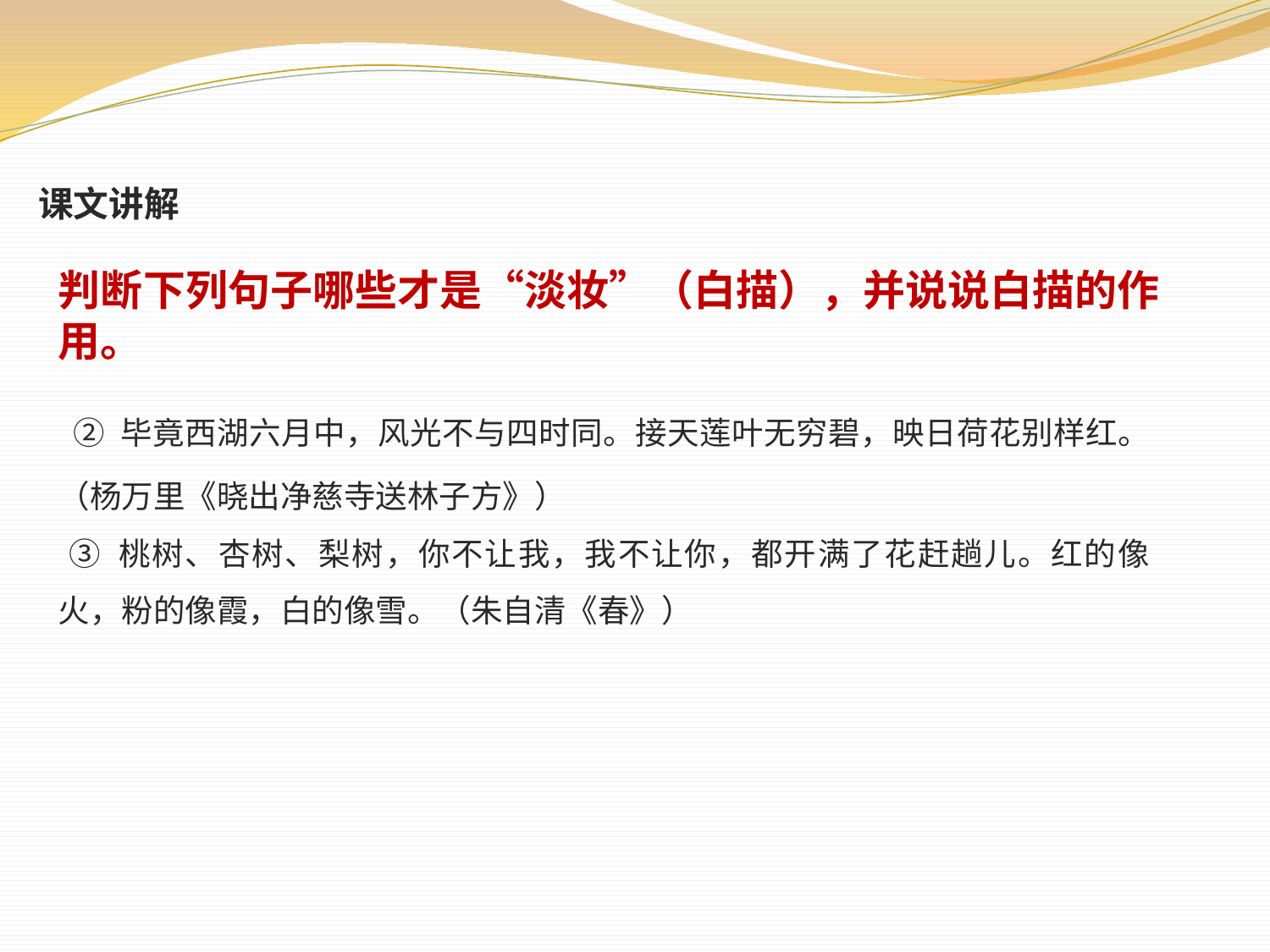

课文讲解
判断下列句子哪些才是“淡妆”（白描），并说说白描的作用。
 ② 毕竟西湖六月中，风光不与四时同。接天莲叶无穷碧，映日荷花别样红。（杨万里《晓出净慈寺送林子方》）
 ③ 桃树、杏树、梨树，你不让我，我不让你，都开满了花赶趟儿。红的像火，粉的像霞，白的像雪。（朱自清《春》）